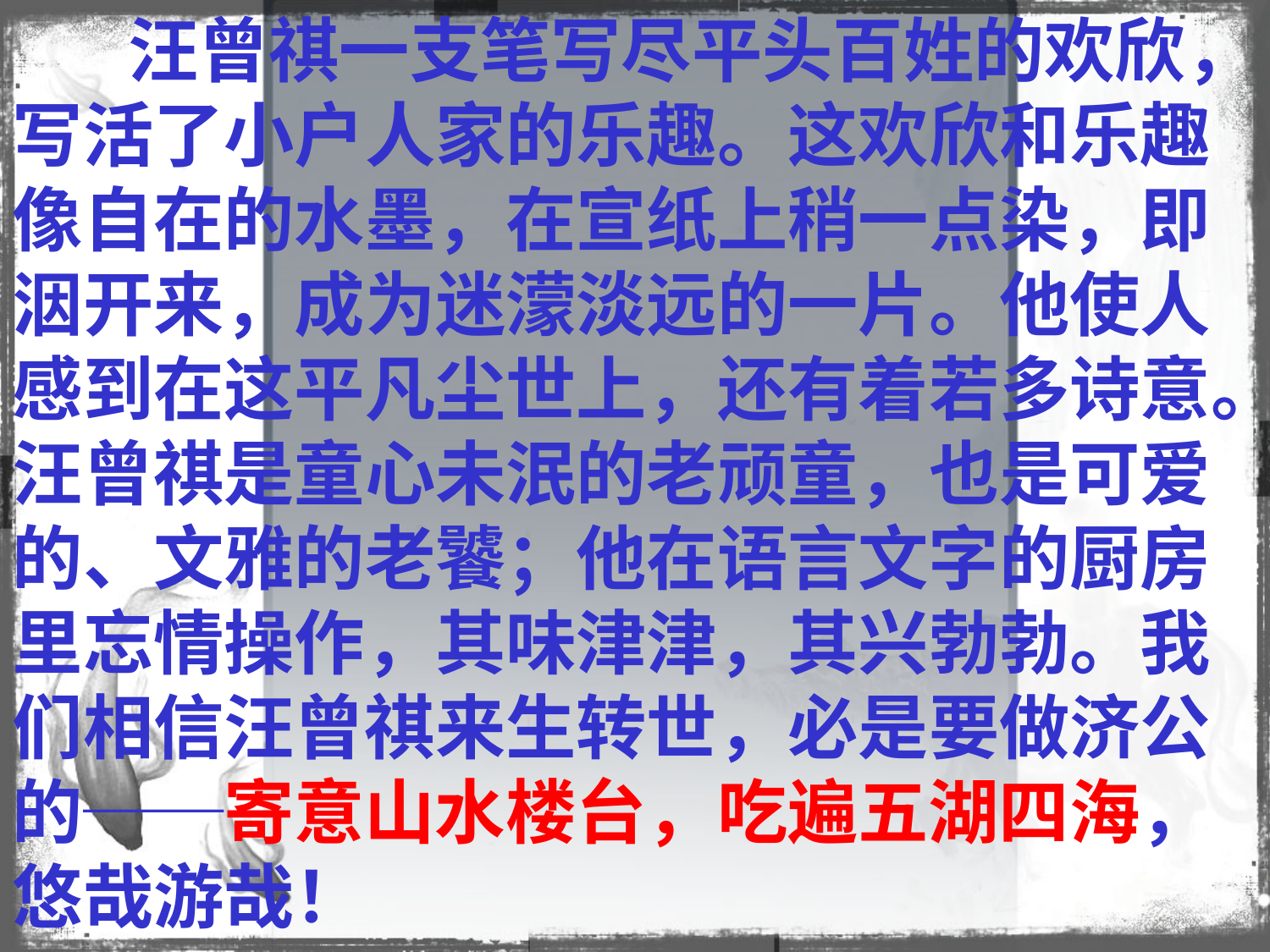

汪曾祺一支笔写尽平头百姓的欢欣，写活了小户人家的乐趣。这欢欣和乐趣像自在的水墨，在宣纸上稍一点染，即洇开来，成为迷濛淡远的一片。他使人感到在这平凡尘世上，还有着若多诗意。汪曾祺是童心未泯的老顽童，也是可爱的、文雅的老饕；他在语言文字的厨房里忘情操作，其味津津，其兴勃勃。我们相信汪曾祺来生转世，必是要做济公的──寄意山水楼台，吃遍五湖四海，悠哉游哉！